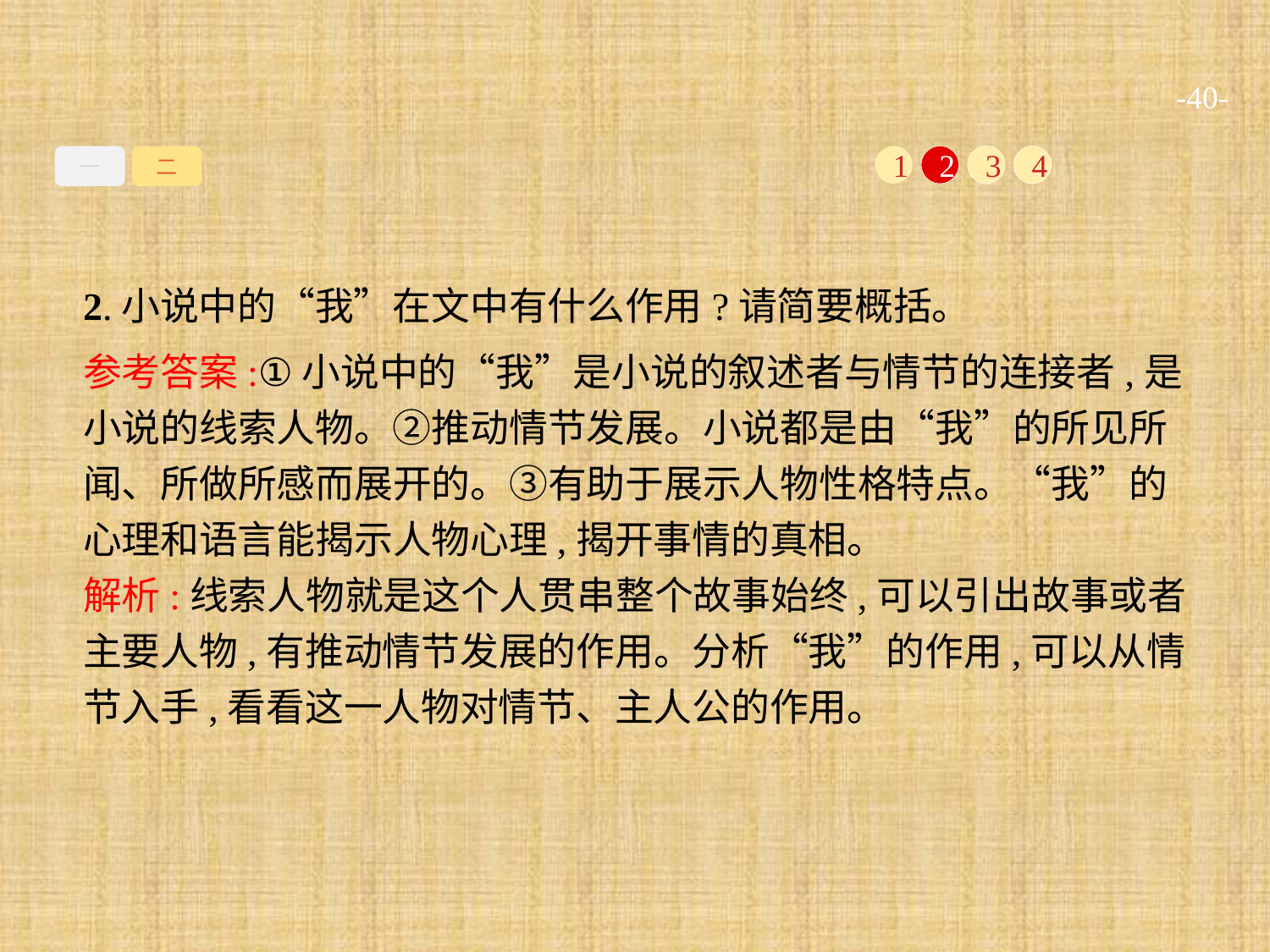

-40-
一
二
1
2
3
4
2.小说中的“我”在文中有什么作用?请简要概括。
参考答案:①小说中的“我”是小说的叙述者与情节的连接者,是小说的线索人物。②推动情节发展。小说都是由“我”的所见所闻、所做所感而展开的。③有助于展示人物性格特点。“我”的心理和语言能揭示人物心理,揭开事情的真相。
解析:线索人物就是这个人贯串整个故事始终,可以引出故事或者主要人物,有推动情节发展的作用。分析“我”的作用,可以从情节入手,看看这一人物对情节、主人公的作用。